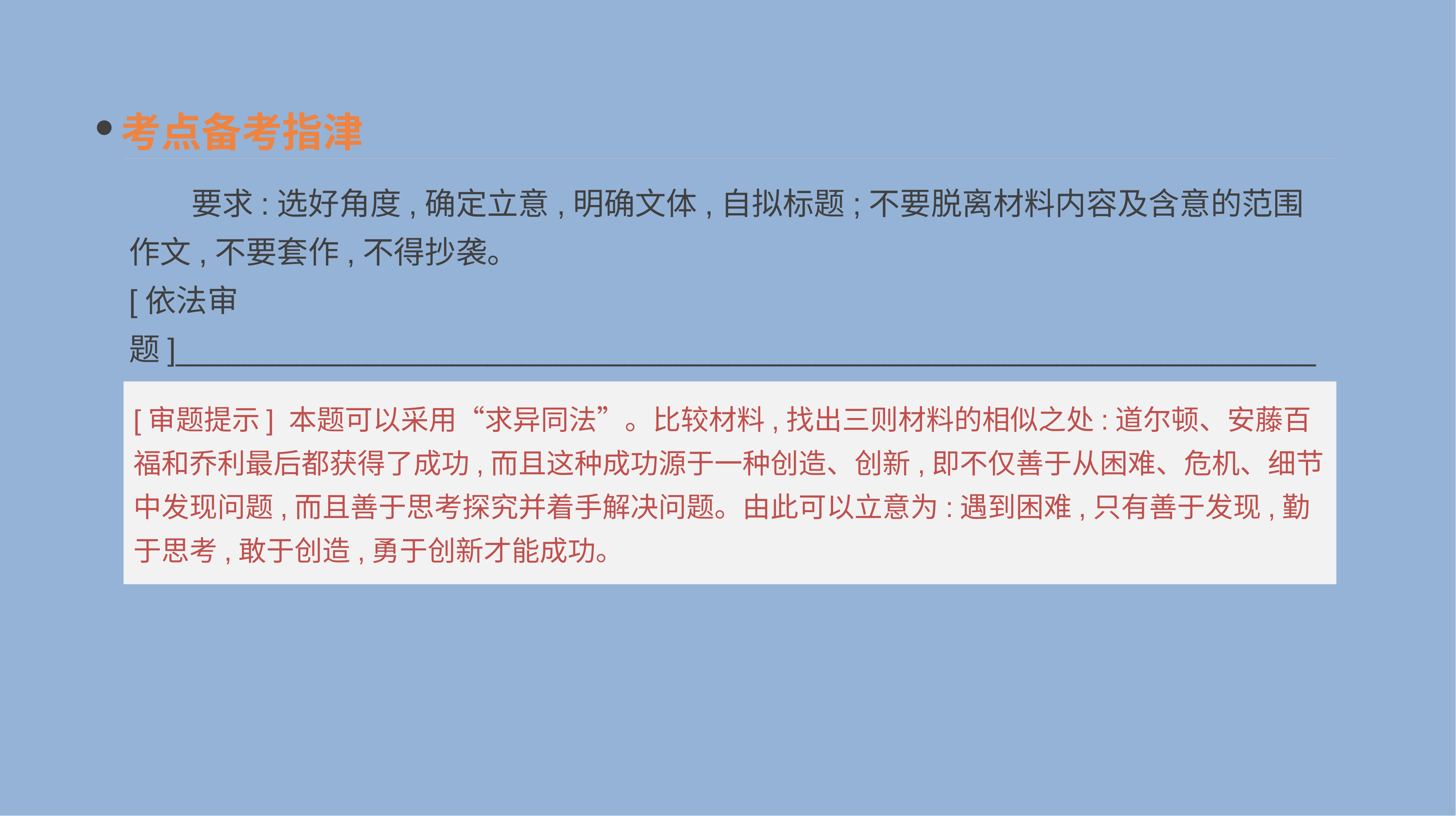

考点备考指津

　　要求:选好角度,确定立意,明确文体,自拟标题;不要脱离材料内容及含意的范围作文,不要套作,不得抄袭。
[依法审题]___________________________________________________________________________
______________________________________________________________________________________

[审题提示] 本题可以采用“求异同法”。比较材料,找出三则材料的相似之处:道尔顿、安藤百福和乔利最后都获得了成功,而且这种成功源于一种创造、创新,即不仅善于从困难、危机、细节中发现问题,而且善于思考探究并着手解决问题。由此可以立意为:遇到困难,只有善于发现,勤于思考,敢于创造,勇于创新才能成功。